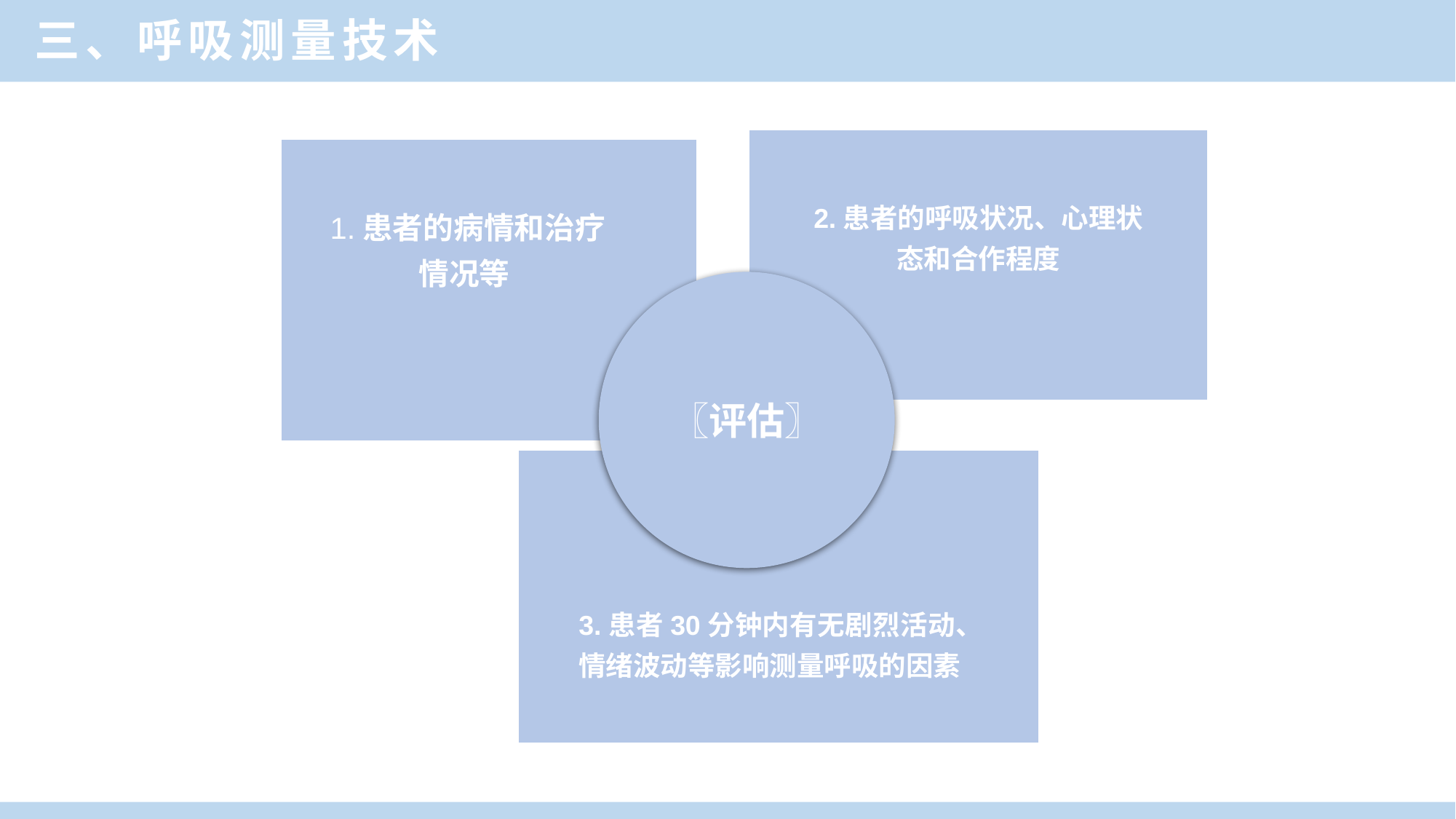

三、呼吸测量技术

2.患者的呼吸状况、心理状态和合作程度
1.患者的病情和治疗情况等
〖评估〗

3.患者30分钟内有无剧烈活动、情绪波动等影响测量呼吸的因素